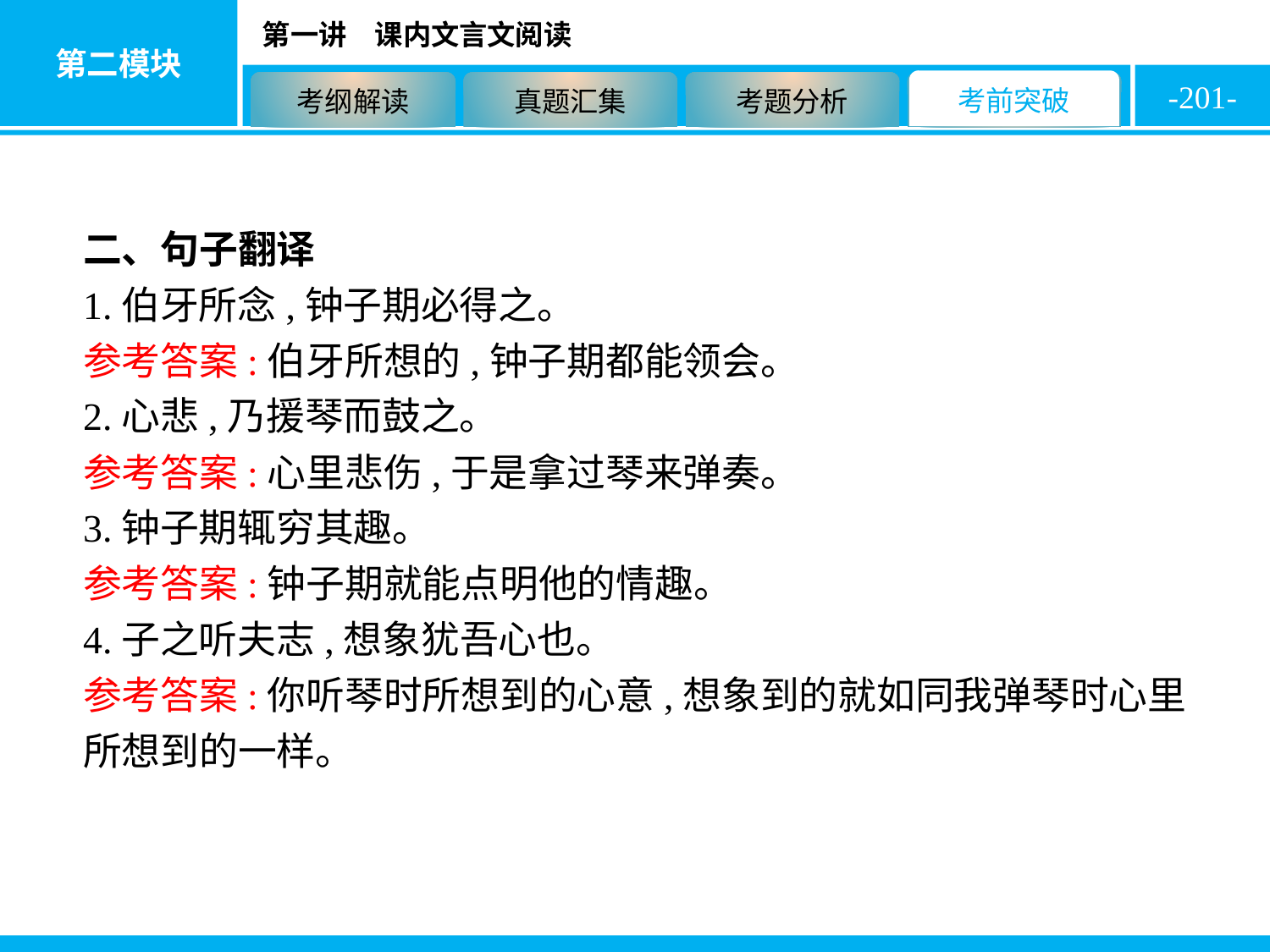

-201-
二、句子翻译
1.伯牙所念,钟子期必得之。
参考答案:伯牙所想的,钟子期都能领会。
2.心悲,乃援琴而鼓之。
参考答案:心里悲伤,于是拿过琴来弹奏。
3.钟子期辄穷其趣。
参考答案:钟子期就能点明他的情趣。
4.子之听夫志,想象犹吾心也。
参考答案:你听琴时所想到的心意,想象到的就如同我弹琴时心里所想到的一样。